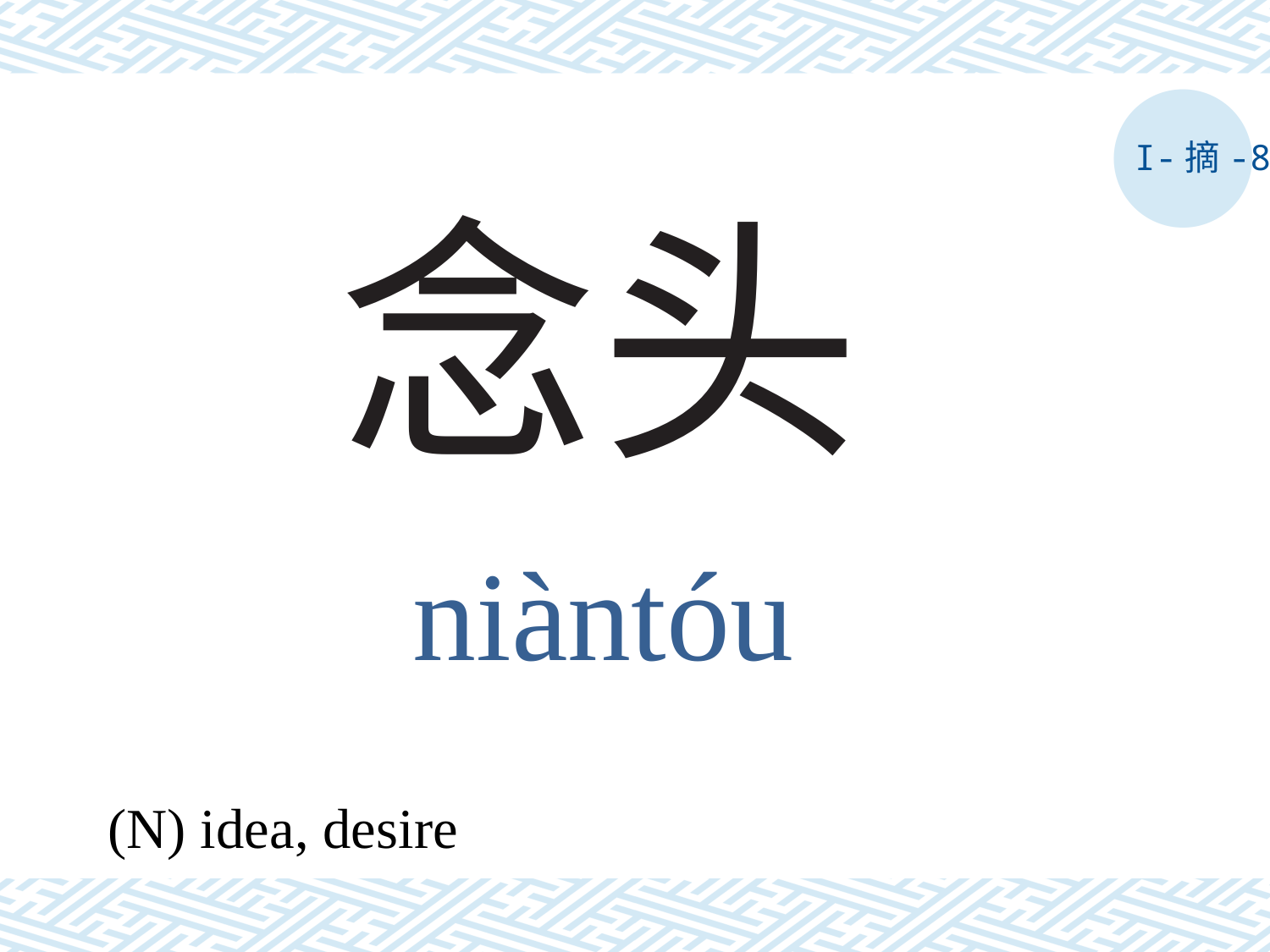

I-摘-8

# 念头
niàntóu
(N) idea, desire